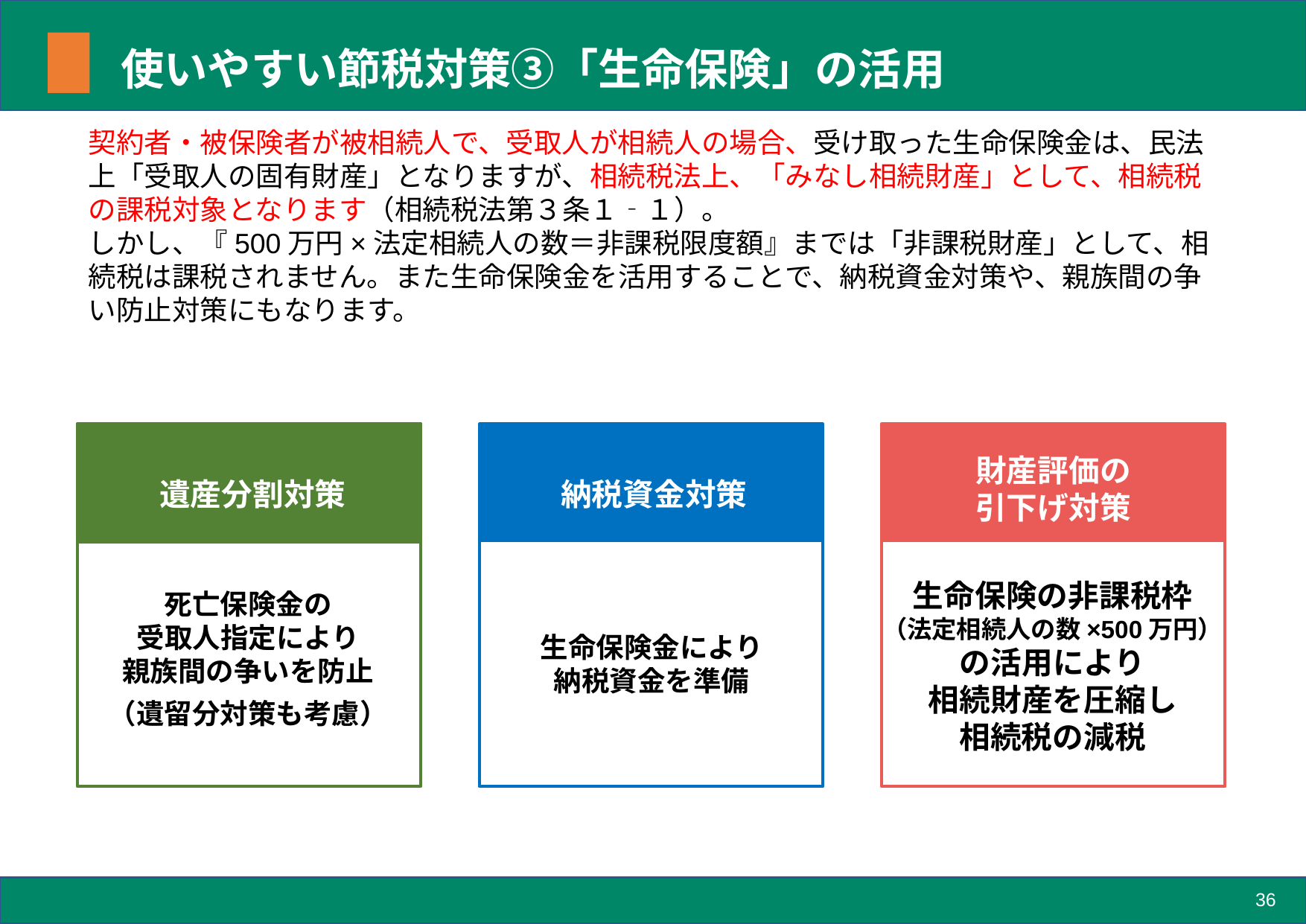

# 使いやすい節税対策③「生命保険」の活用
契約者・被保険者が被相続人で、受取人が相続人の場合、受け取った生命保険金は、民法上「受取人の固有財産」となりますが、相続税法上、「みなし相続財産」として、相続税の課税対象となります（相続税法第３条１‐１）。
しかし、『500万円×法定相続人の数＝非課税限度額』までは「非課税財産」として、相続税は課税されません。また生命保険金を活用することで、納税資金対策や、親族間の争い防止対策にもなります。

財産評価の
引下げ対策
遺産分割対策
納税資金対策
生命保険の非課税枠
（法定相続人の数×500万円）
の活用により
相続財産を圧縮し
相続税の減税
死亡保険金の
受取人指定により
親族間の争いを防止
（遺留分対策も考慮）
生命保険金により
納税資金を準備